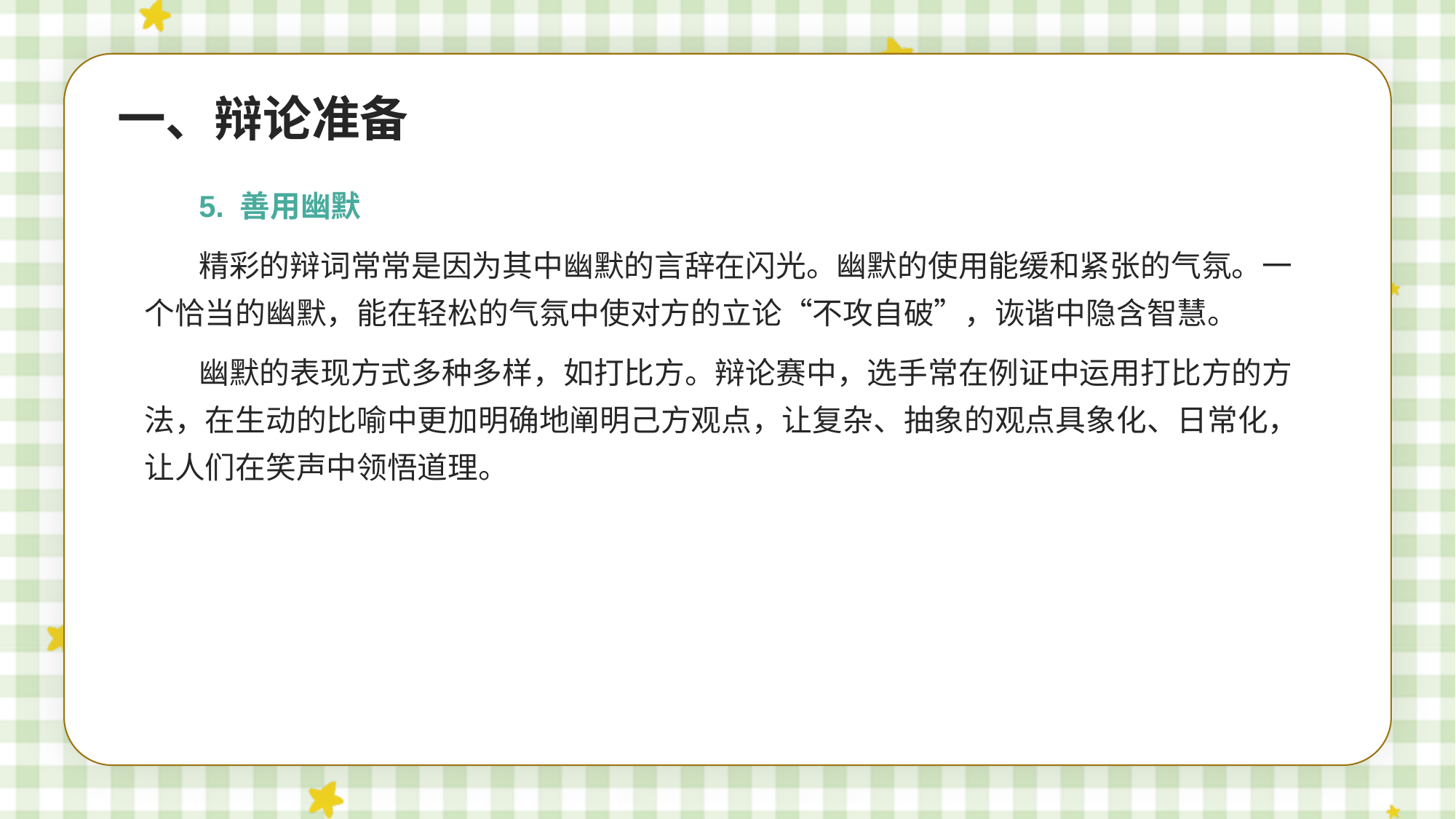

一、辩论准备
5. 善用幽默
精彩的辩词常常是因为其中幽默的言辞在闪光。幽默的使用能缓和紧张的气氛。一个恰当的幽默，能在轻松的气氛中使对方的立论“不攻自破”，诙谐中隐含智慧。
幽默的表现方式多种多样，如打比方。辩论赛中，选手常在例证中运用打比方的方法，在生动的比喻中更加明确地阐明己方观点，让复杂、抽象的观点具象化、日常化，让人们在笑声中领悟道理。